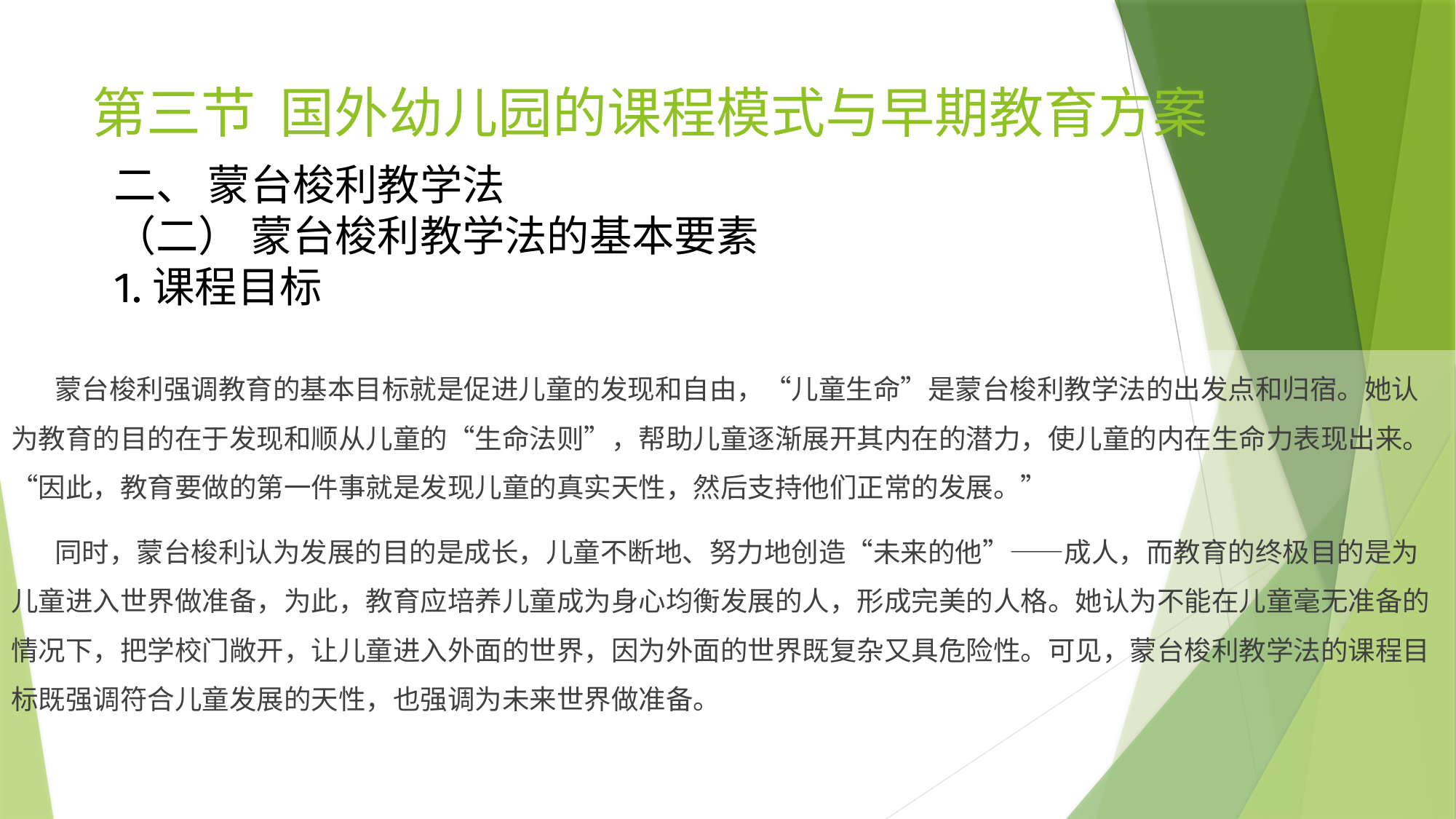

# 第三节  国外幼儿园的课程模式与早期教育方案
二、 蒙台梭利教学法
（二） 蒙台梭利教学法的基本要素
1.课程目标
      蒙台梭利强调教育的基本目标就是促进儿童的发现和自由，“儿童生命”是蒙台梭利教学法的出发点和归宿。她认为教育的目的在于发现和顺从儿童的“生命法则”，帮助儿童逐渐展开其内在的潜力，使儿童的内在生命力表现出来。“因此，教育要做的第一件事就是发现儿童的真实天性，然后支持他们正常的发展。”
      同时，蒙台梭利认为发展的目的是成长，儿童不断地、努力地创造“未来的他”——成人，而教育的终极目的是为儿童进入世界做准备，为此，教育应培养儿童成为身心均衡发展的人，形成完美的人格。她认为不能在儿童毫无准备的情况下，把学校门敞开，让儿童进入外面的世界，因为外面的世界既复杂又具危险性。可见，蒙台梭利教学法的课程目标既强调符合儿童发展的天性，也强调为未来世界做准备。